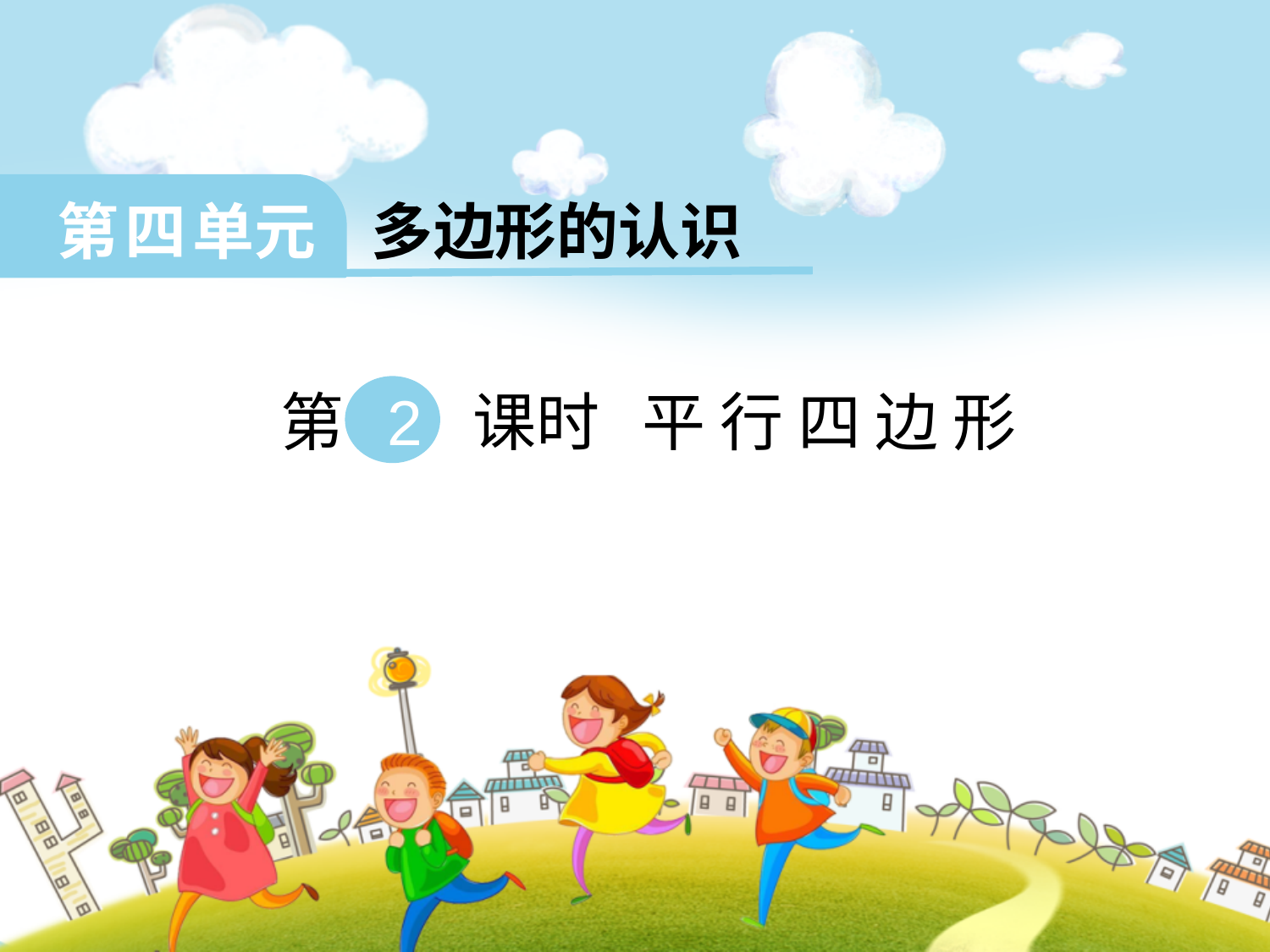

第 四 单元    多边形的认识

  第  2  课时   平 行 四 边 形